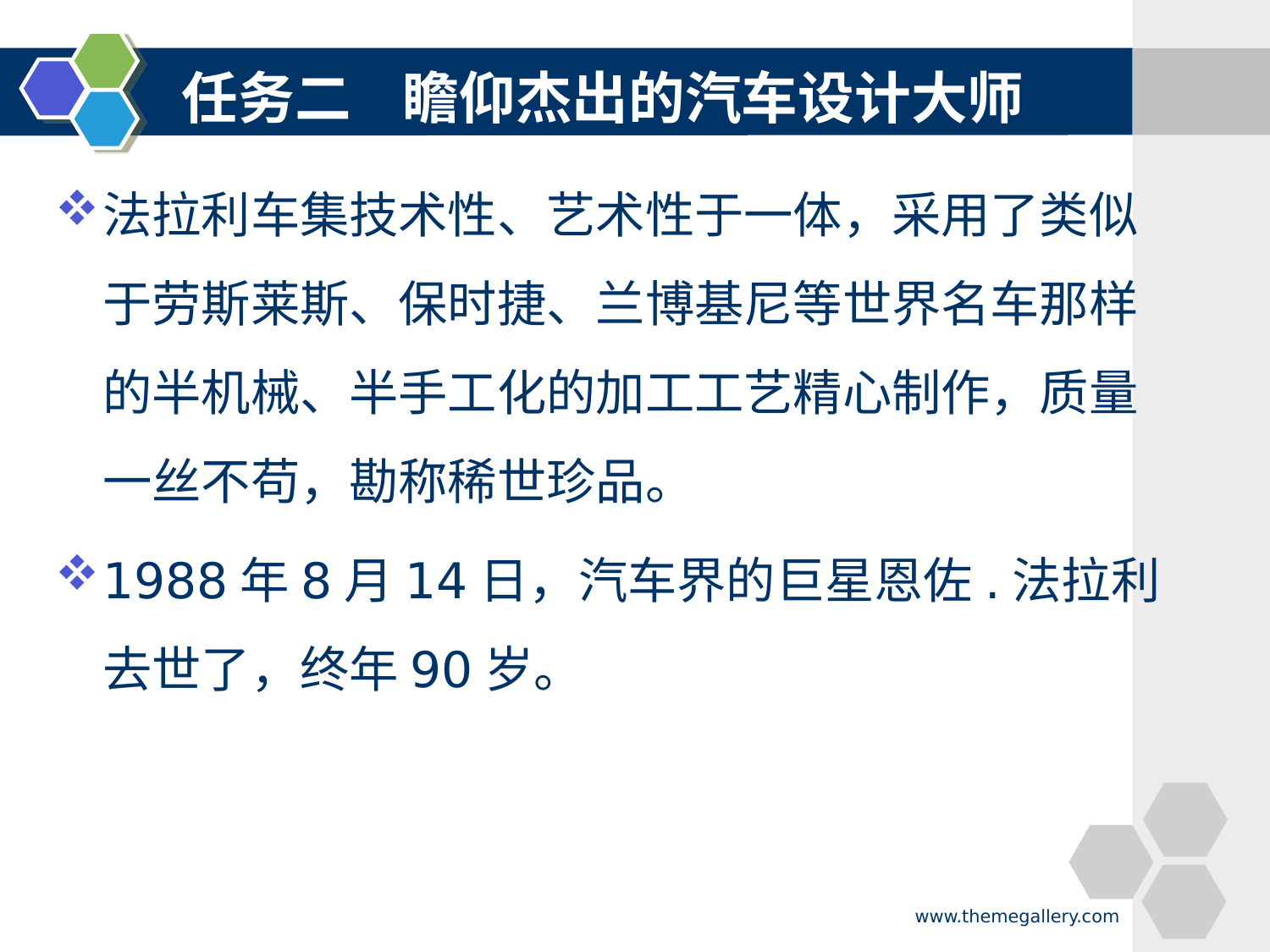

任务二    瞻仰杰出的汽车设计大师
法拉利车集技术性、艺术性于一体，采用了类似于劳斯莱斯、保时捷、兰博基尼等世界名车那样的半机械、半手工化的加工工艺精心制作，质量一丝不苟，勘称稀世珍品。
1988年8月14日，汽车界的巨星恩佐.法拉利去世了，终年90岁。
www.themegallery.com